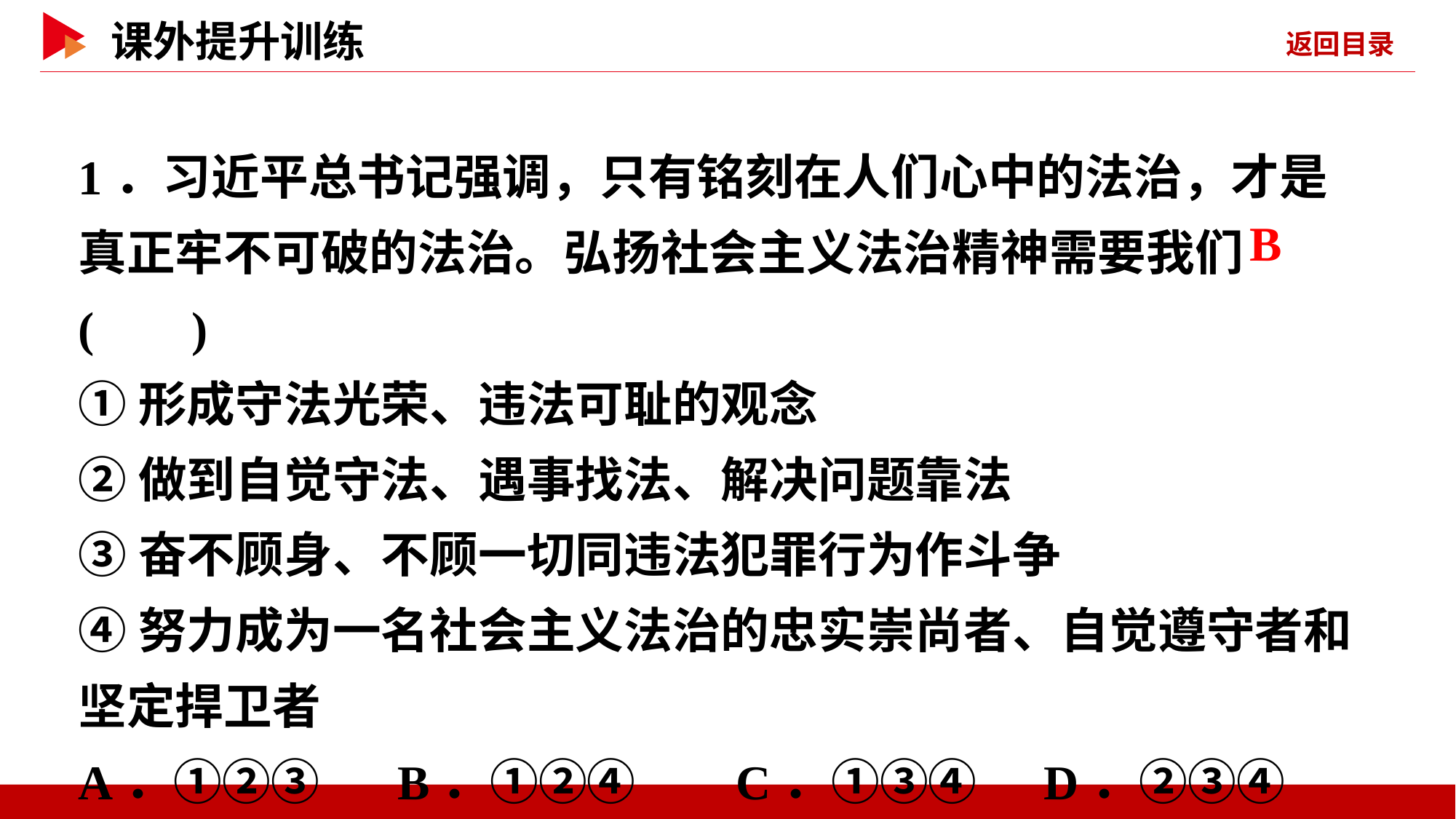

1．习近平总书记强调，只有铭刻在人们心中的法治，才是真正牢不可破的法治。弘扬社会主义法治精神需要我们(        )
①形成守法光荣、违法可耻的观念
②做到自觉守法、遇事找法、解决问题靠法
③奋不顾身、不顾一切同违法犯罪行为作斗争
④努力成为一名社会主义法治的忠实崇尚者、自觉遵守者和坚定捍卫者
A．①②③      B．①②④        C．①③④     D．②③④
   B